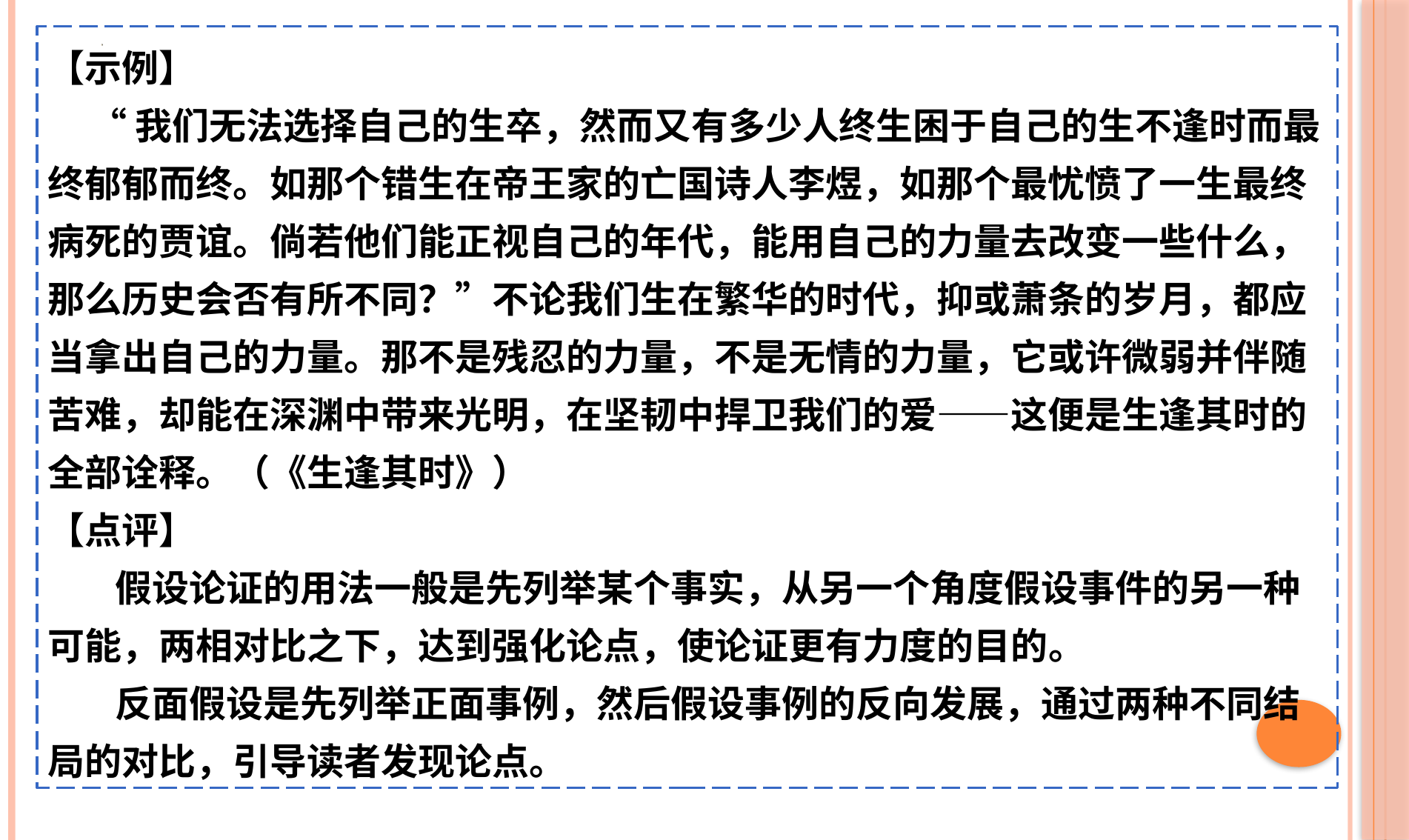

【示例】
     “我们无法选择自己的生卒，然而又有多少人终生困于自己的生不逢时而最终郁郁而终。如那个错生在帝王家的亡国诗人李煜，如那个最忧愤了一生最终病死的贾谊。倘若他们能正视自己的年代，能用自己的力量去改变一些什么，那么历史会否有所不同？”不论我们生在繁华的时代，抑或萧条的岁月，都应当拿出自己的力量。那不是残忍的力量，不是无情的力量，它或许微弱并伴随苦难，却能在深渊中带来光明，在坚韧中捍卫我们的爱——这便是生逢其时的全部诠释。（《生逢其时》）
【点评】
       假设论证的用法一般是先列举某个事实，从另一个角度假设事件的另一种可能，两相对比之下，达到强化论点，使论证更有力度的目的。
       反面假设是先列举正面事例，然后假设事例的反向发展，通过两种不同结局的对比，引导读者发现论点。